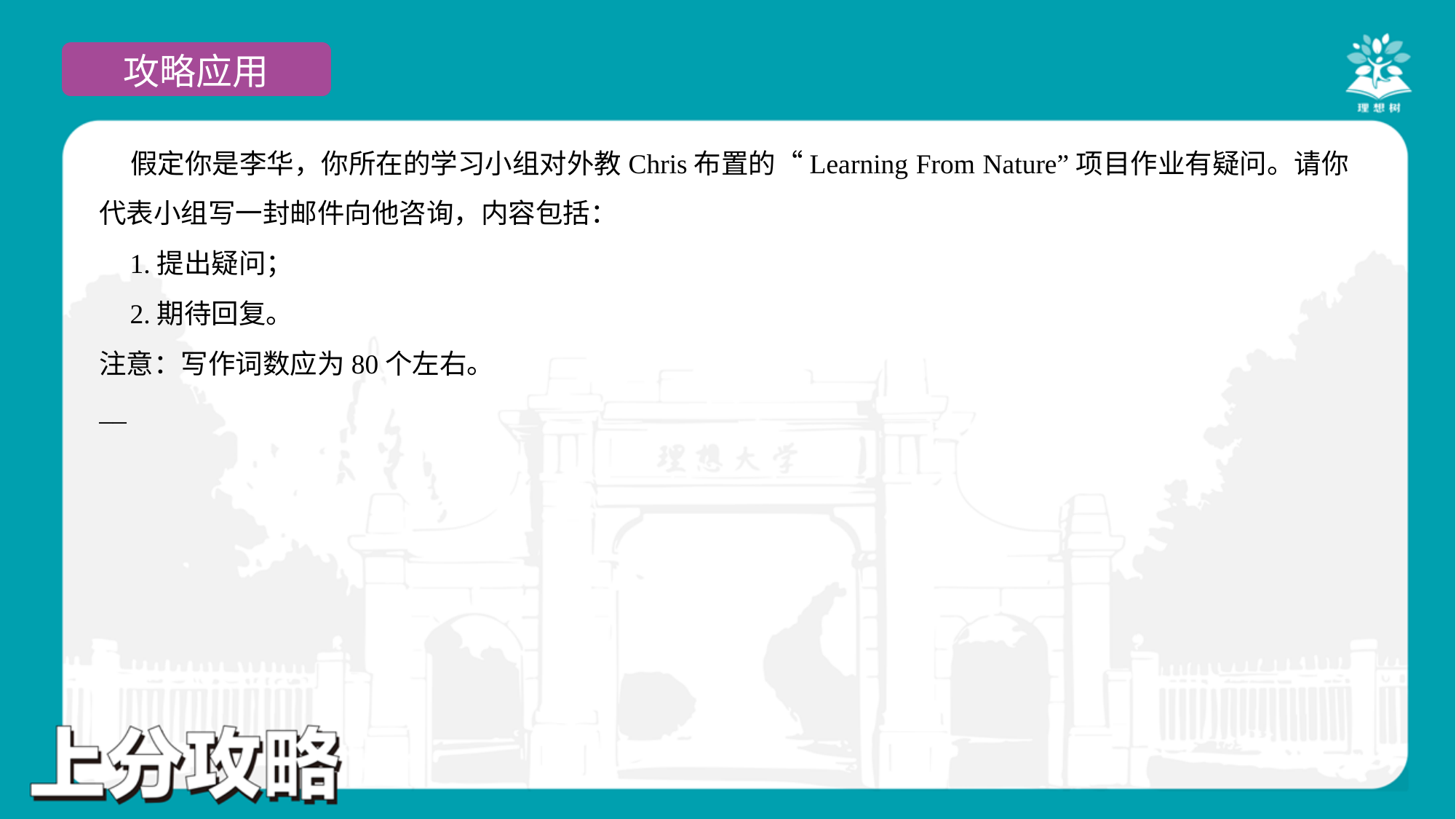

假定你是李华，你所在的学习小组对外教Chris布置的“Learning From Nature”项目作业有疑问。请你
代表小组写一封邮件向他咨询，内容包括：
    1.提出疑问；
    2.期待回复。
注意：写作词数应为80个左右。
__